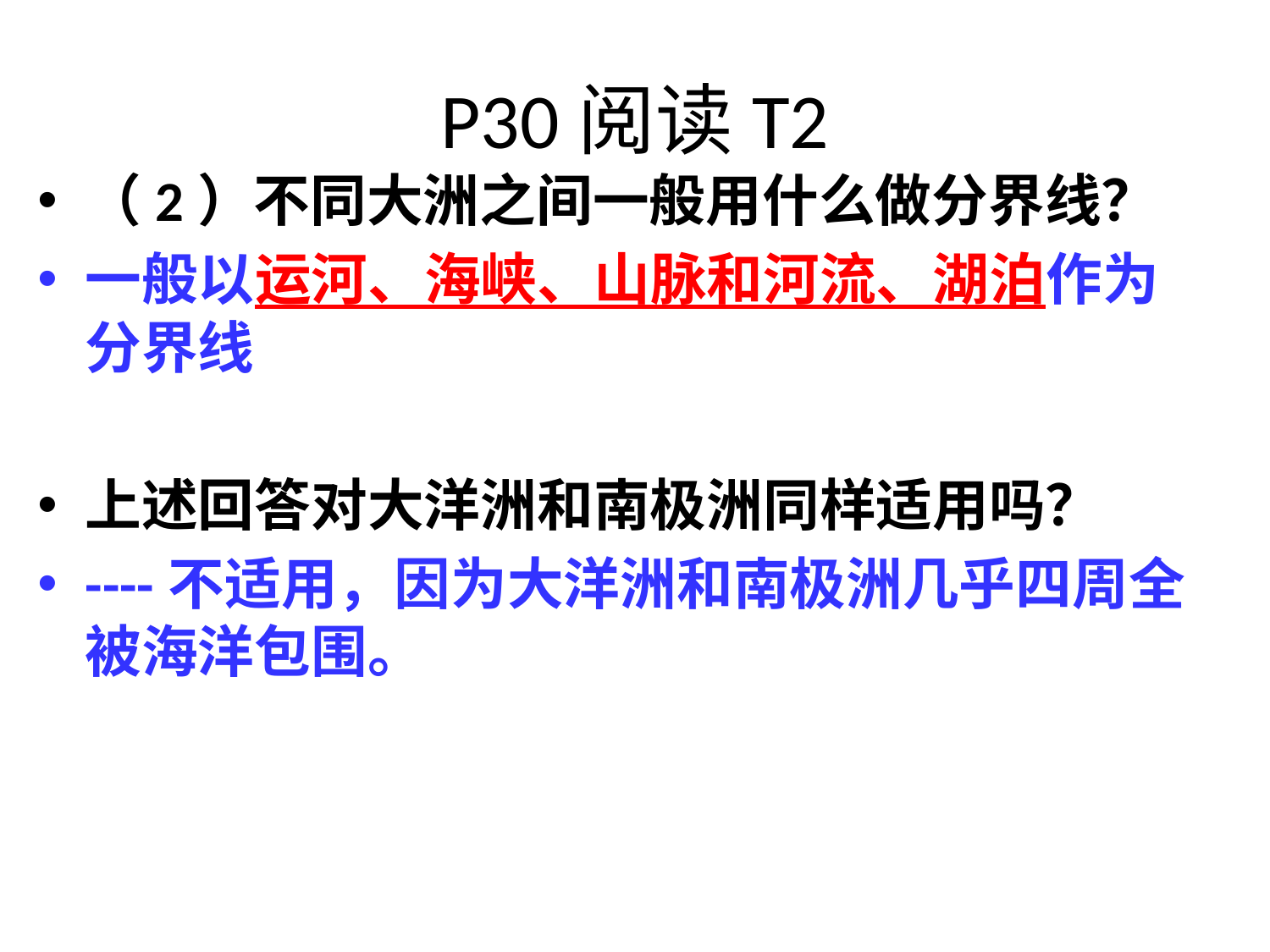

# P30阅读T2
（2）不同大洲之间一般用什么做分界线？
一般以运河、海峡、山脉和河流、湖泊作为分界线

上述回答对大洋洲和南极洲同样适用吗？
----不适用，因为大洋洲和南极洲几乎四周全被海洋包围。